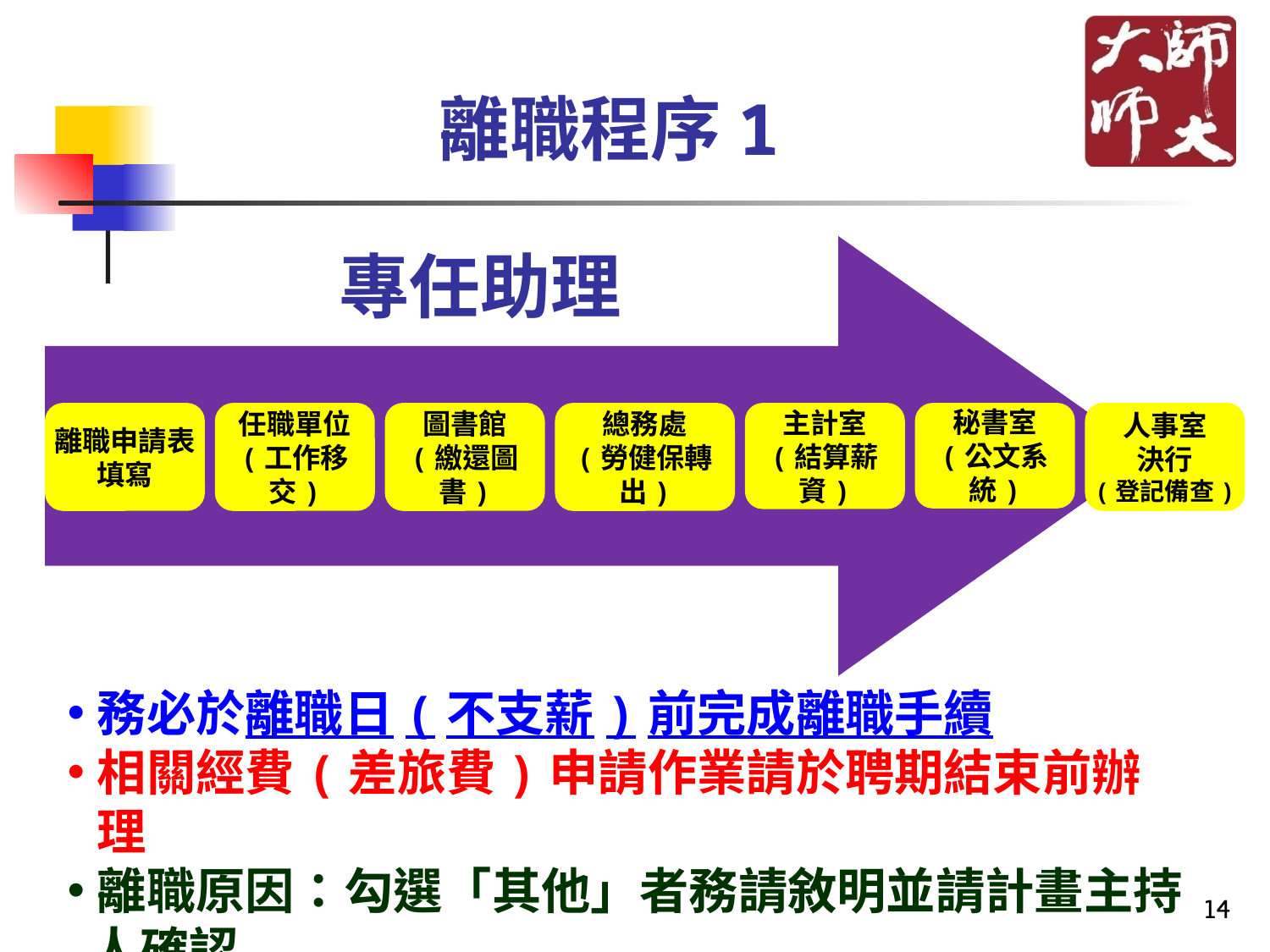

# 離職程序1

秘書室
(公文系統)
離職申請表
填寫
任職單位
(工作移交)
圖書館
(繳還圖書)
總務處
(勞健保轉出)
主計室
(結算薪資)
人事室
決行
(登記備查)
專任助理
務必於離職日(不支薪)前完成離職手續
相關經費(差旅費)申請作業請於聘期結束前辦理
離職原因：勾選「其他」者務請敘明並請計畫主持
 人確認
14